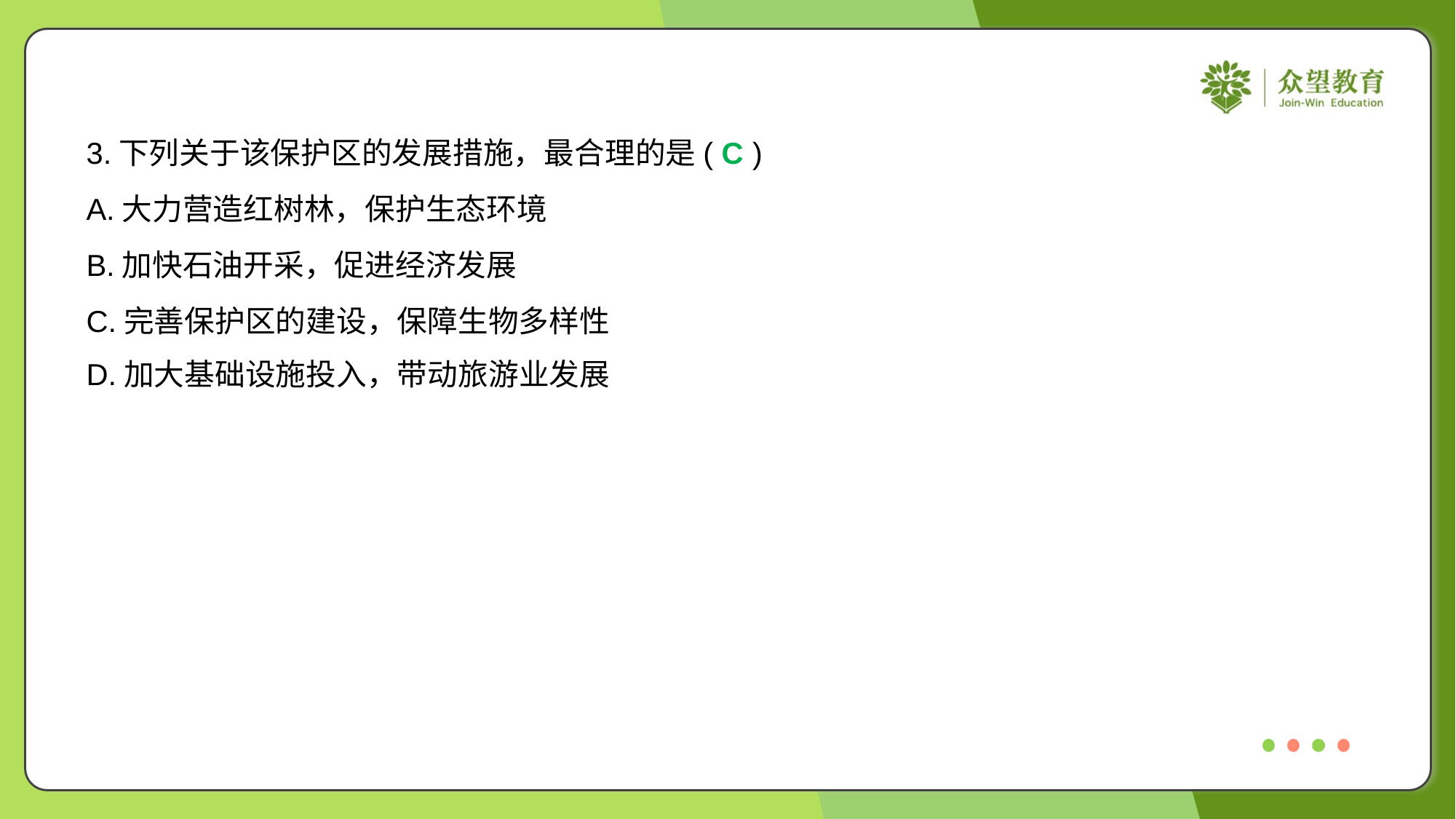

3.下列关于该保护区的发展措施，最合理的是(     )
C
A.大力营造红树林，保护生态环境
B.加快石油开采，促进经济发展
C.完善保护区的建设，保障生物多样性
D.加大基础设施投入，带动旅游业发展